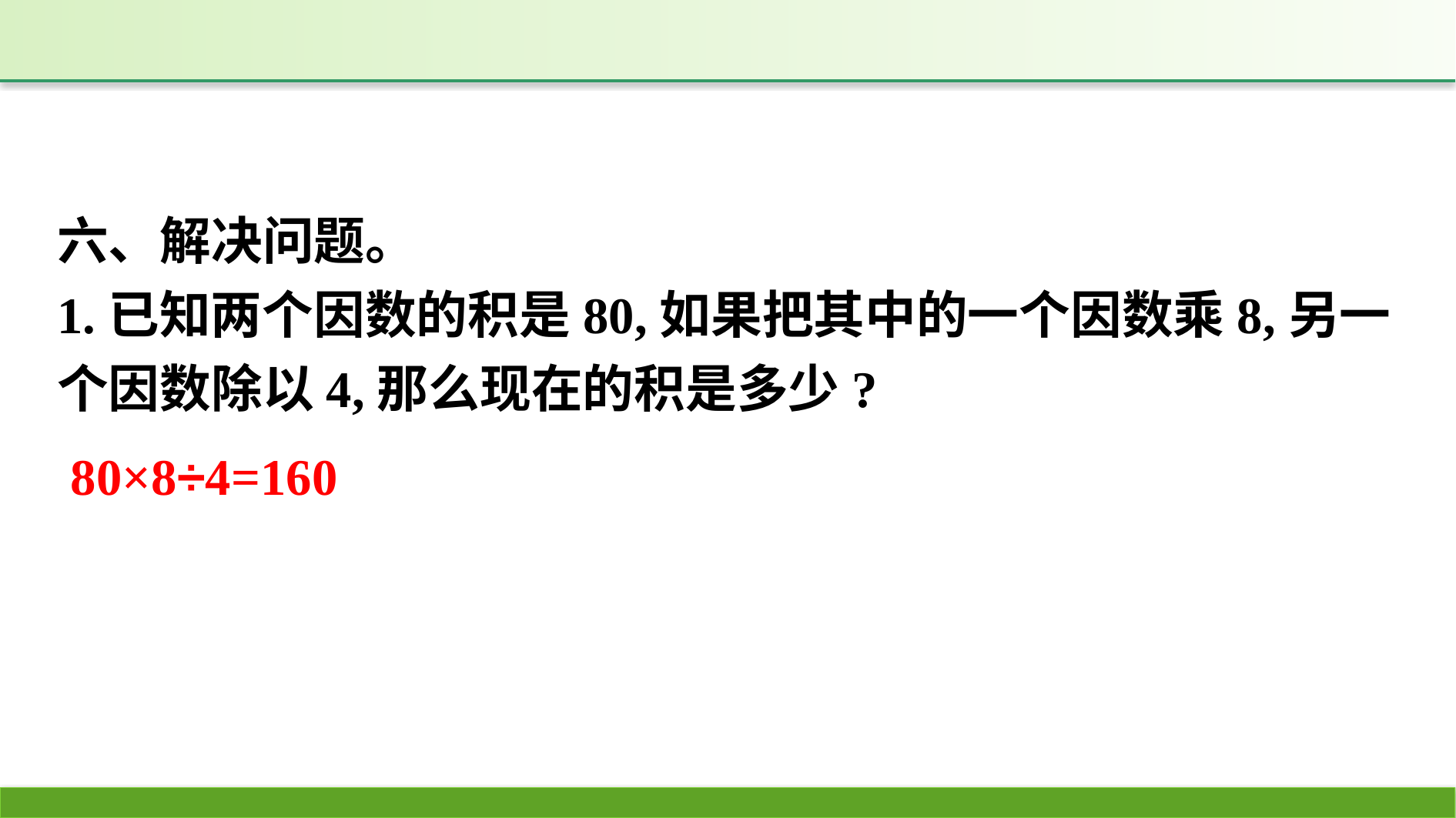

六、解决问题。
1.已知两个因数的积是80,如果把其中的一个因数乘8,另一个因数除以4,那么现在的积是多少?
80×8÷4=160